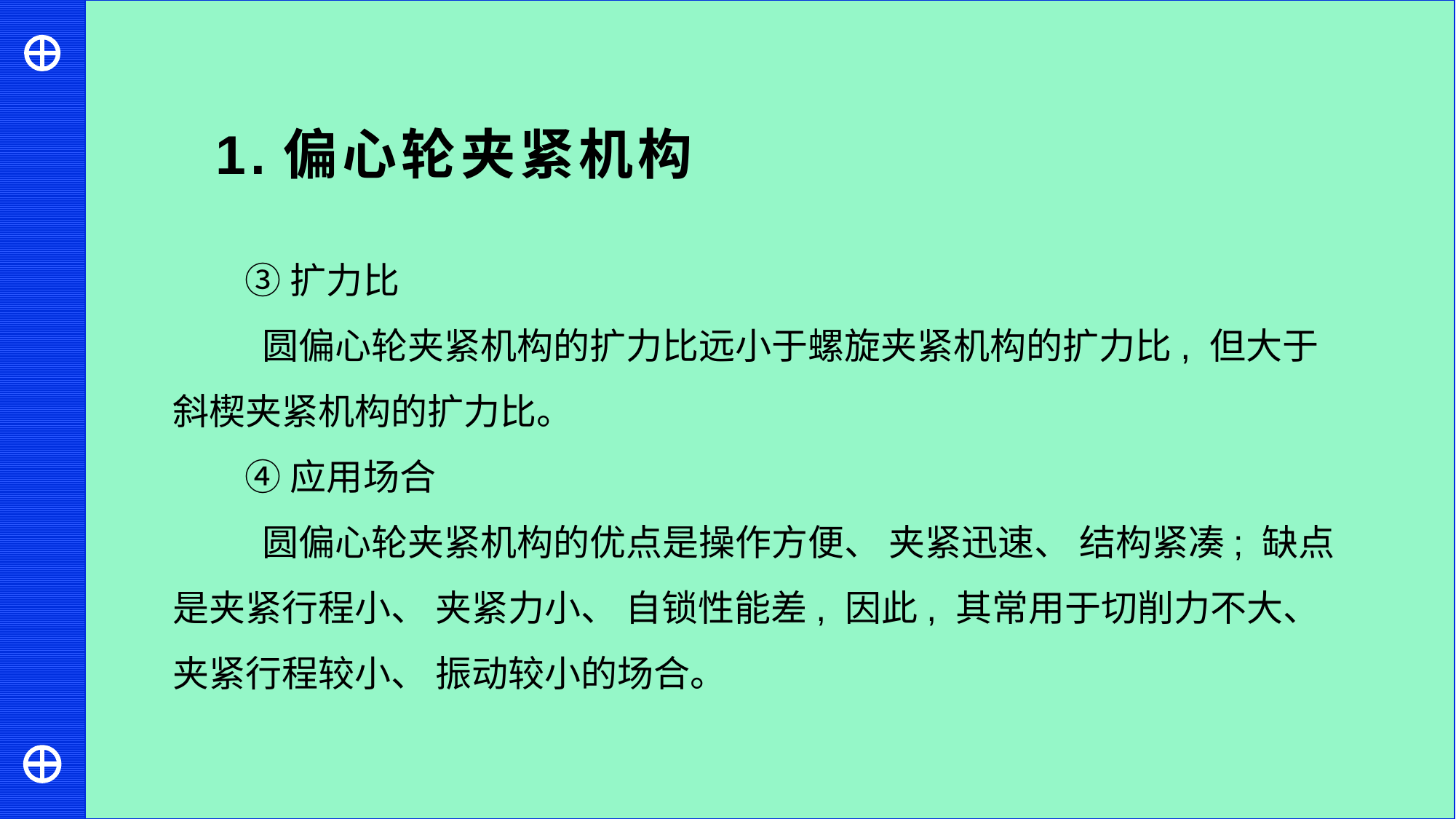

1.偏心轮夹紧机构
③扩力比
 圆偏心轮夹紧机构的扩力比远小于螺旋夹紧机构的扩力比, 但大于斜楔夹紧机构的扩力比。
④应用场合
 圆偏心轮夹紧机构的优点是操作方便、 夹紧迅速、 结构紧凑; 缺点是夹紧行程小、 夹紧力小、 自锁性能差, 因此, 其常用于切削力不大、夹紧行程较小、 振动较小的场合。